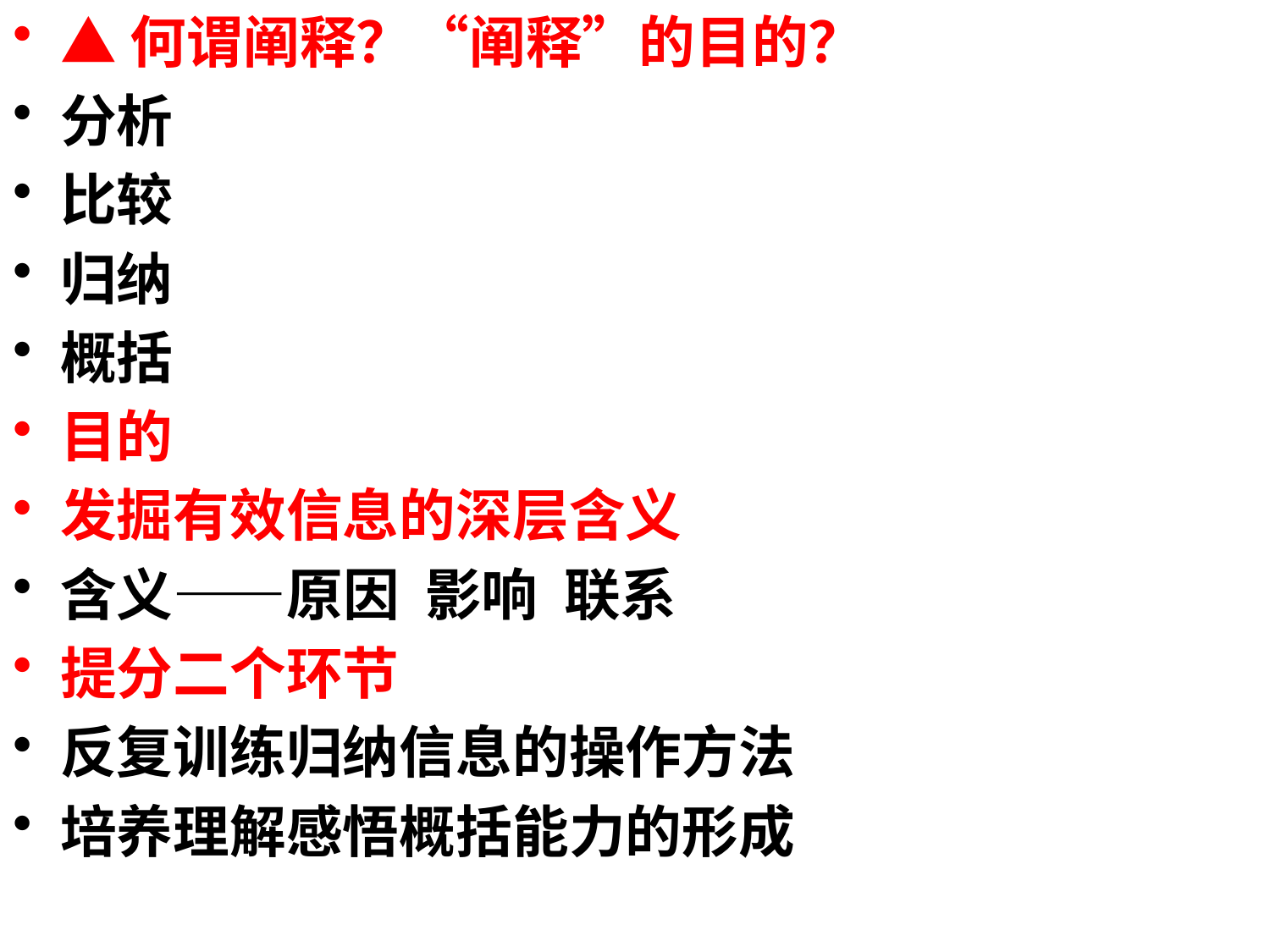

▲何谓阐释？“阐释”的目的？
分析
比较
归纳
概括
目的
发掘有效信息的深层含义
含义——原因  影响  联系
提分二个环节
反复训练归纳信息的操作方法
培养理解感悟概括能力的形成